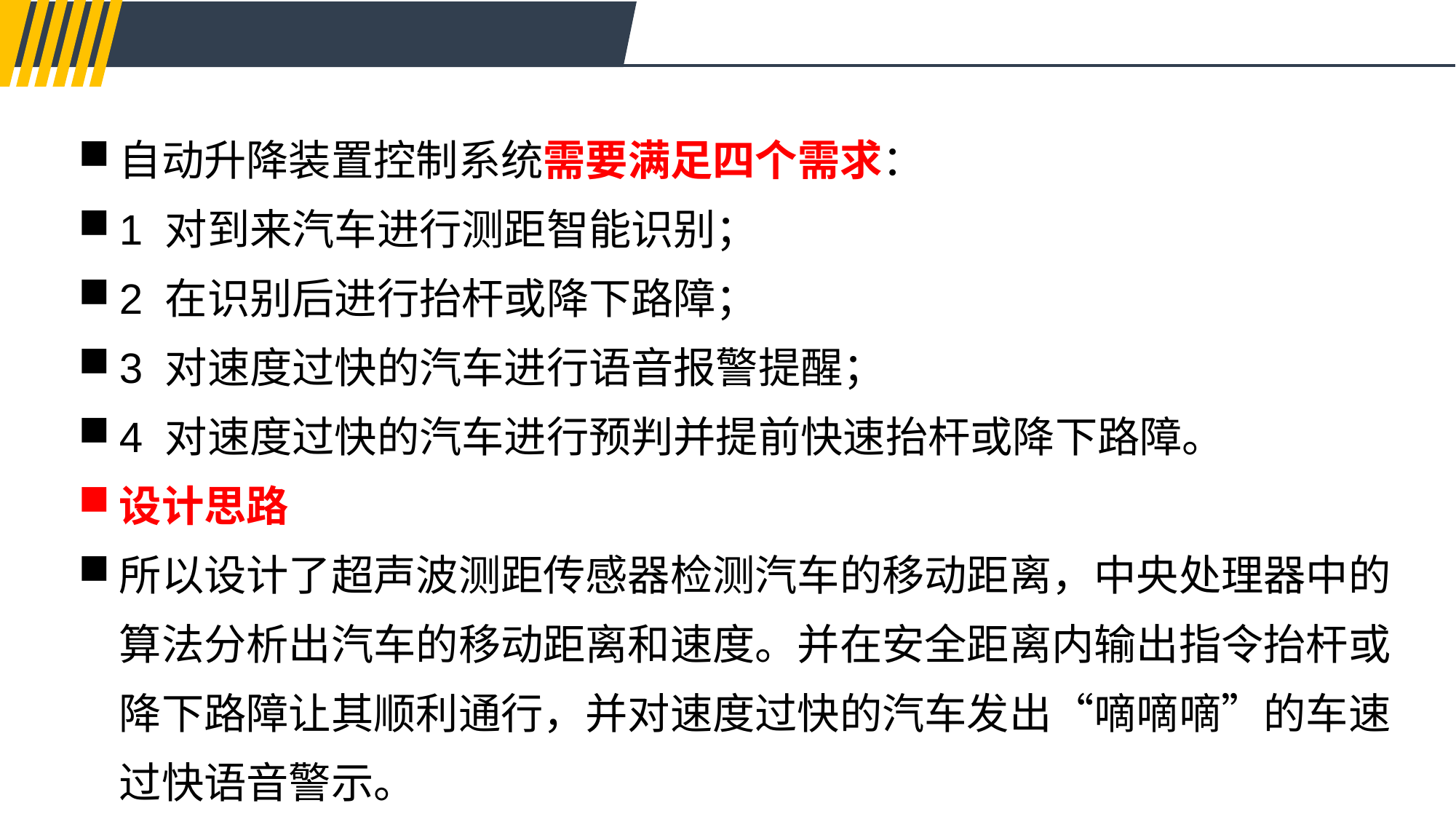

自动升降装置控制系统需要满足四个需求：
1 对到来汽车进行测距智能识别；
2 在识别后进行抬杆或降下路障；
3 对速度过快的汽车进行语音报警提醒；
4 对速度过快的汽车进行预判并提前快速抬杆或降下路障。
设计思路
所以设计了超声波测距传感器检测汽车的移动距离，中央处理器中的算法分析出汽车的移动距离和速度。并在安全距离内输出指令抬杆或降下路障让其顺利通行，并对速度过快的汽车发出“嘀嘀嘀”的车速过快语音警示。